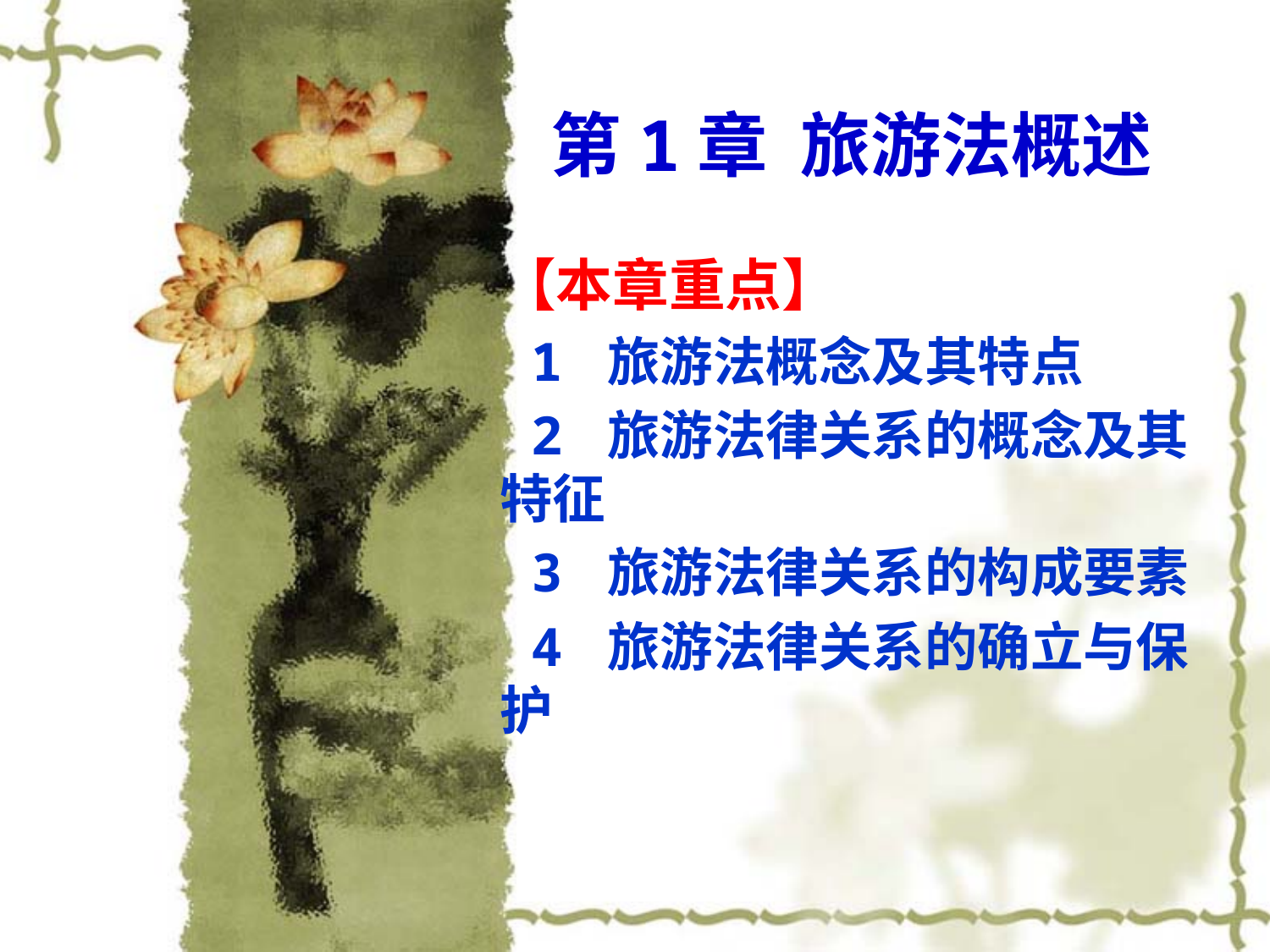

# 第1章  旅游法概述
【本章重点】
 1 旅游法概念及其特点
 2 旅游法律关系的概念及其特征
 3 旅游法律关系的构成要素
 4 旅游法律关系的确立与保护